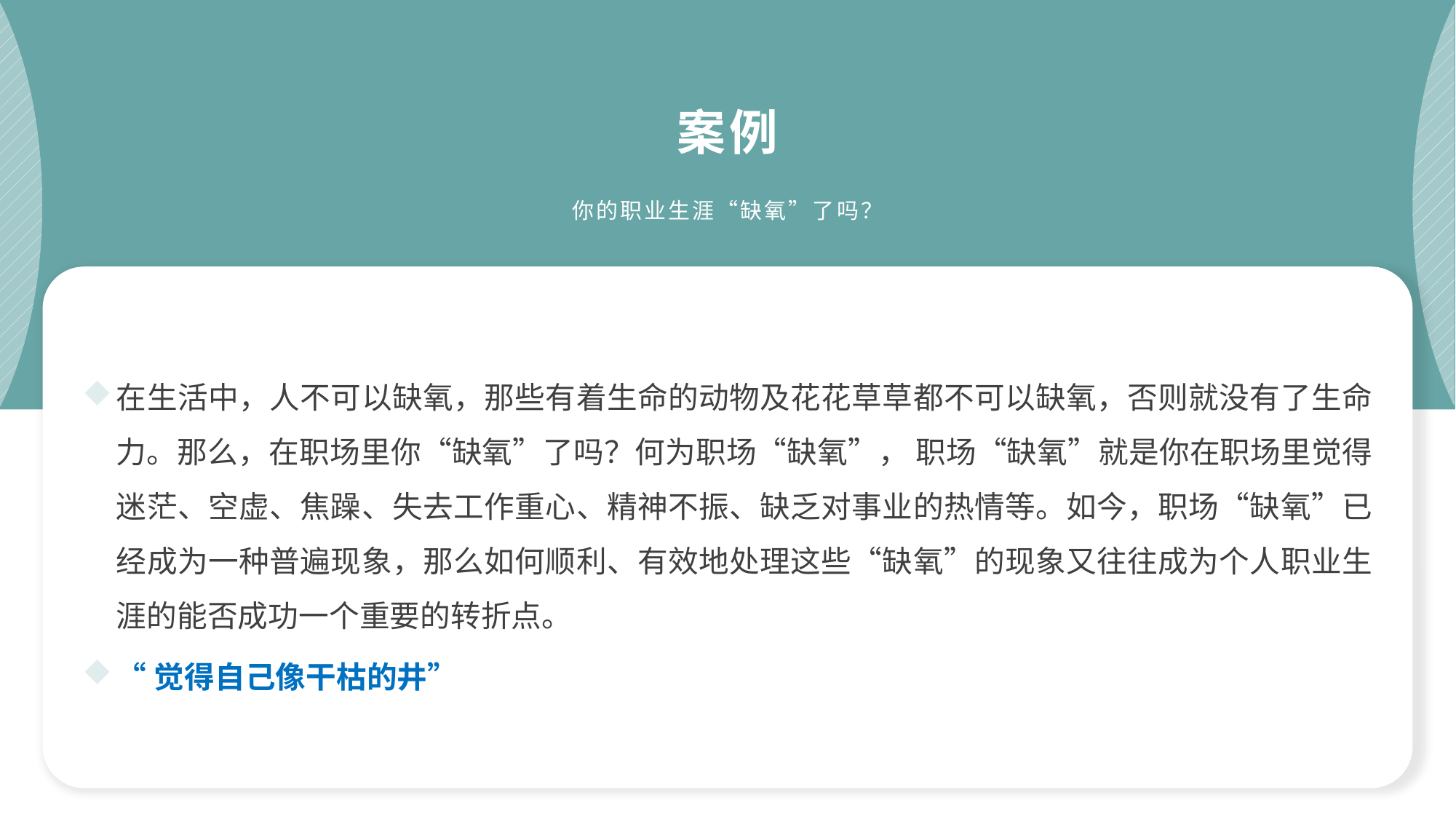

案例
你的职业生涯“缺氧”了吗？

在生活中，人不可以缺氧，那些有着生命的动物及花花草草都不可以缺氧，否则就没有了生命力。那么，在职场里你“缺氧”了吗？何为职场“缺氧”， 职场“缺氧”就是你在职场里觉得迷茫、空虚、焦躁、失去工作重心、精神不振、缺乏对事业的热情等。如今，职场“缺氧”已经成为一种普遍现象，那么如何顺利、有效地处理这些“缺氧”的现象又往往成为个人职业生涯的能否成功一个重要的转折点。
“觉得自己像干枯的井”